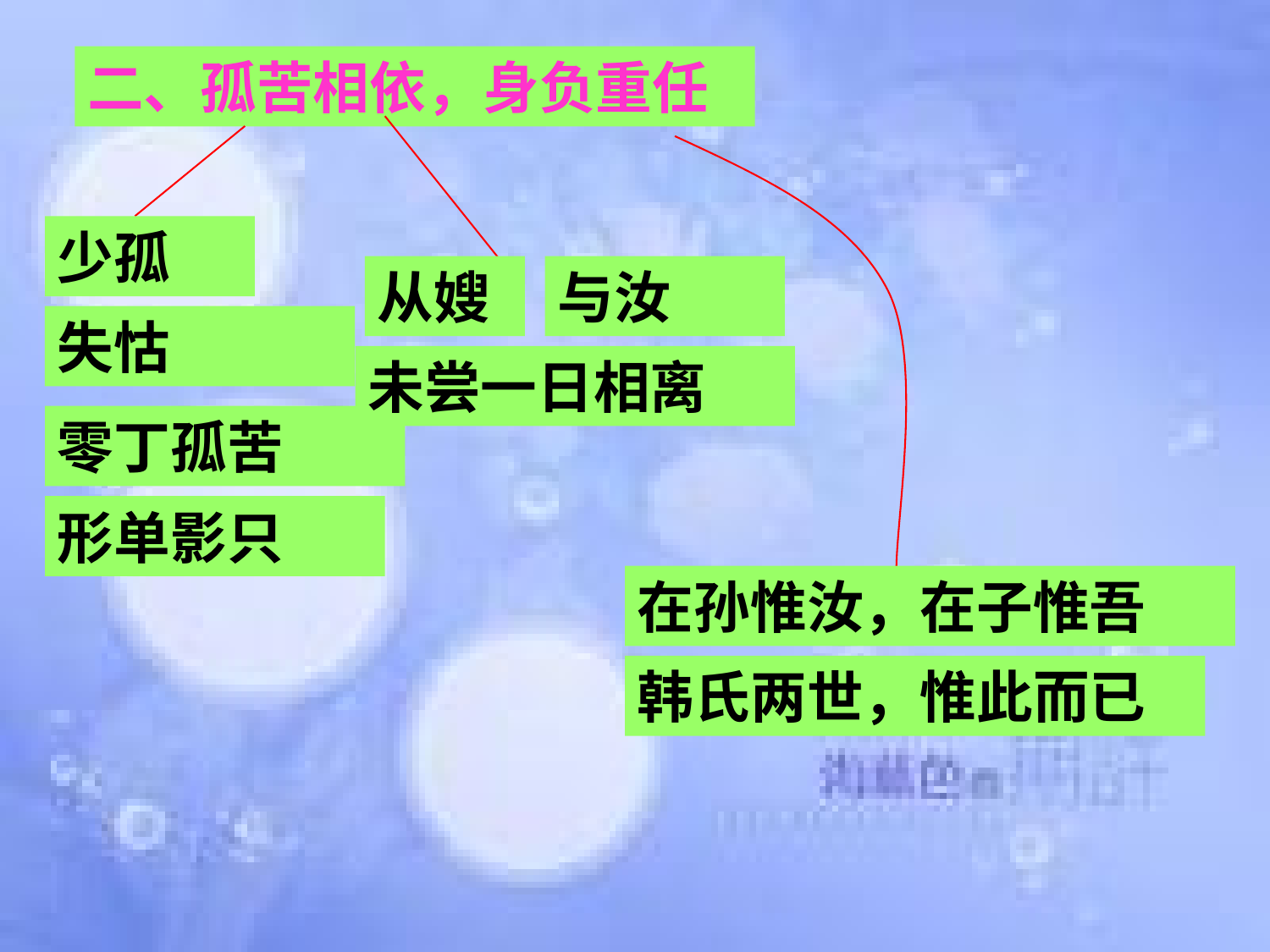

二、孤苦相依，身负重任

少孤
从嫂
与汝
失怙
未尝一日相离
零丁孤苦
形单影只
在孙惟汝，在子惟吾
韩氏两世，惟此而已